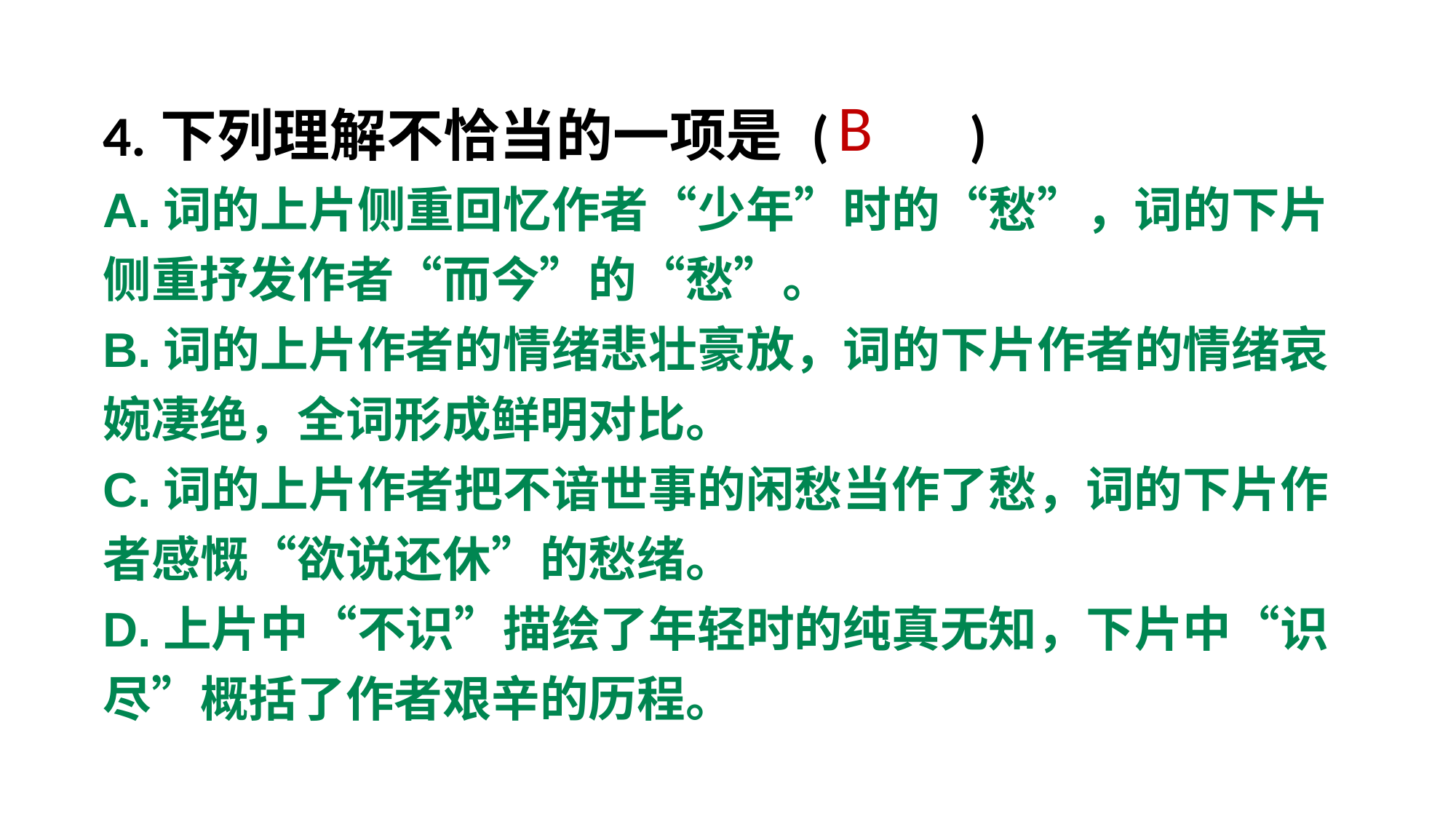

4.下列理解不恰当的一项是 (           )
A.词的上片侧重回忆作者“少年”时的“愁”，词的下片侧重抒发作者“而今”的“愁”。
B.词的上片作者的情绪悲壮豪放，词的下片作者的情绪哀婉凄绝，全词形成鲜明对比。
C.词的上片作者把不谙世事的闲愁当作了愁，词的下片作者感慨“欲说还休”的愁绪。
D.上片中“不识”描绘了年轻时的纯真无知，下片中“识尽”概括了作者艰辛的历程。
B